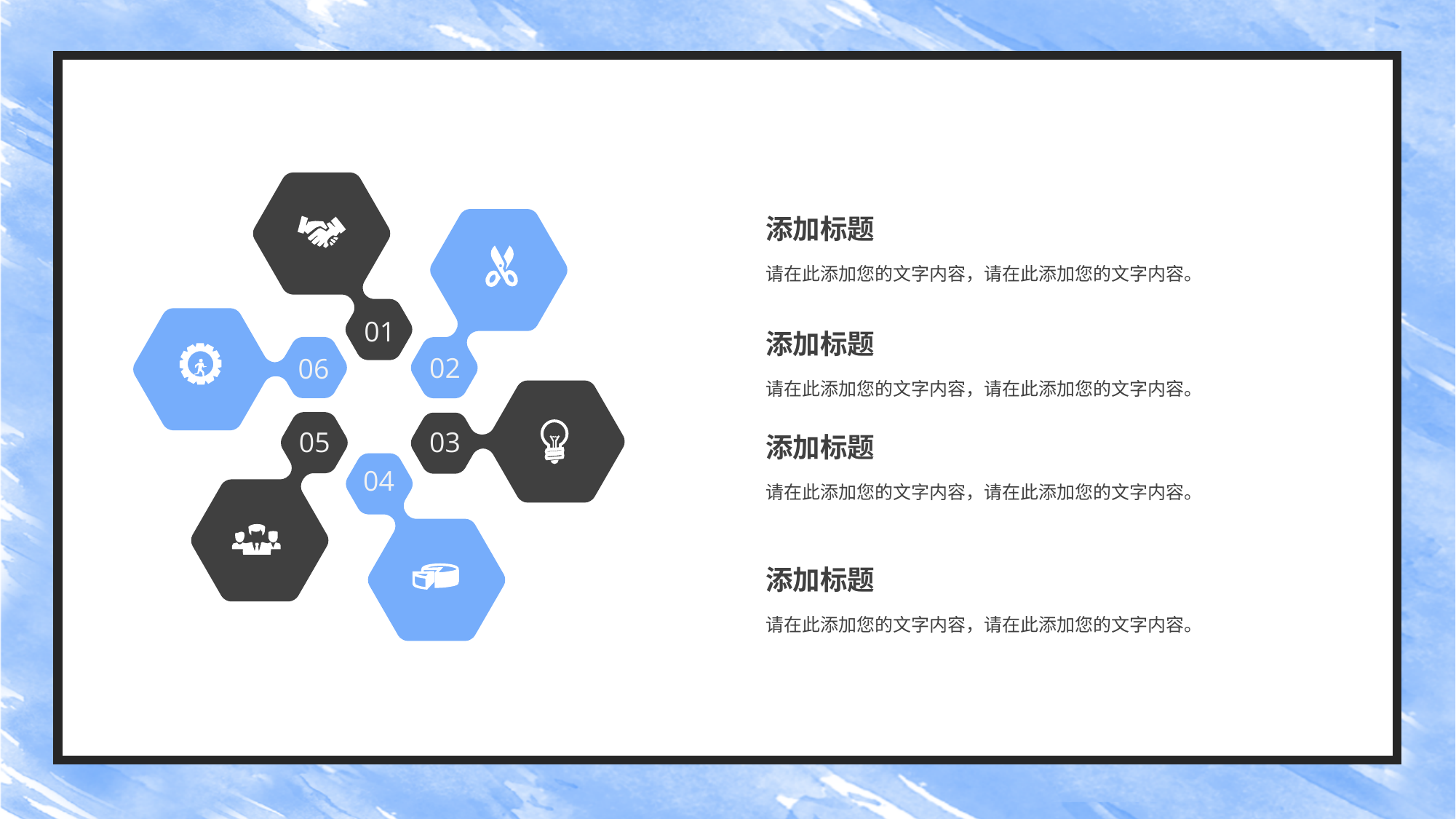

添加标题

请在此添加您的文字内容，请在此添加您的文字内容。

01
添加标题

02
06
请在此添加您的文字内容，请在此添加您的文字内容。

05

03
添加标题

04
请在此添加您的文字内容，请在此添加您的文字内容。

添加标题

请在此添加您的文字内容，请在此添加您的文字内容。